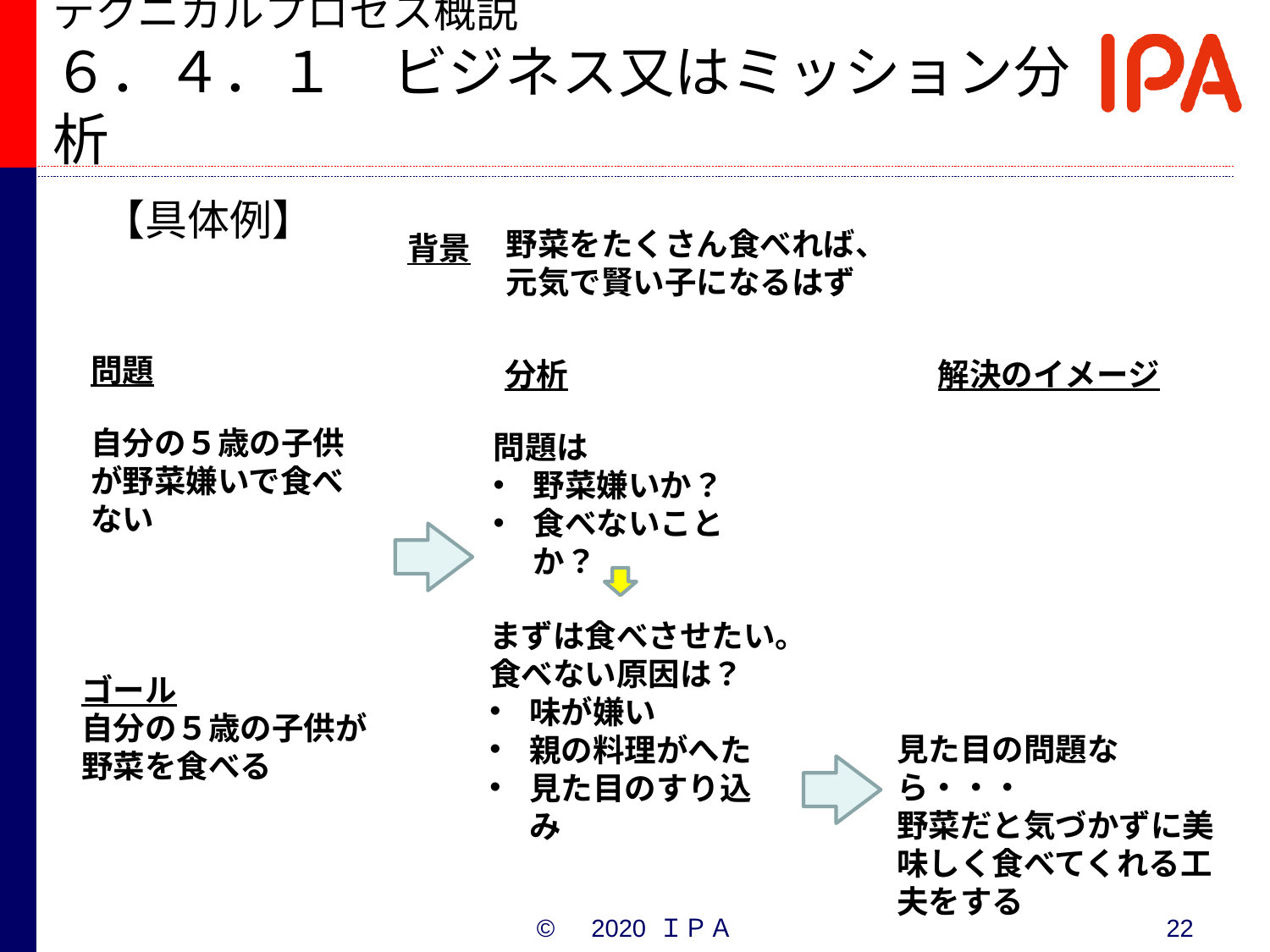

テクニカルプロセス概説
６．４．１　ビジネス又はミッション分析
【具体例】
野菜をたくさん食べれば、元気で賢い子になるはず
背景
問題
分析
解決のイメージ
自分の５歳の子供が野菜嫌いで食べない
問題は
野菜嫌いか？
食べないことか？

まずは食べさせたい。
食べない原因は？
味が嫌い
親の料理がへた
見た目のすり込み
ゴール
自分の５歳の子供が野菜を食べる

見た目の問題なら・・・
野菜だと気づかずに美味しく食べてくれる工夫をする

©　2020 ＩＰＡ
22